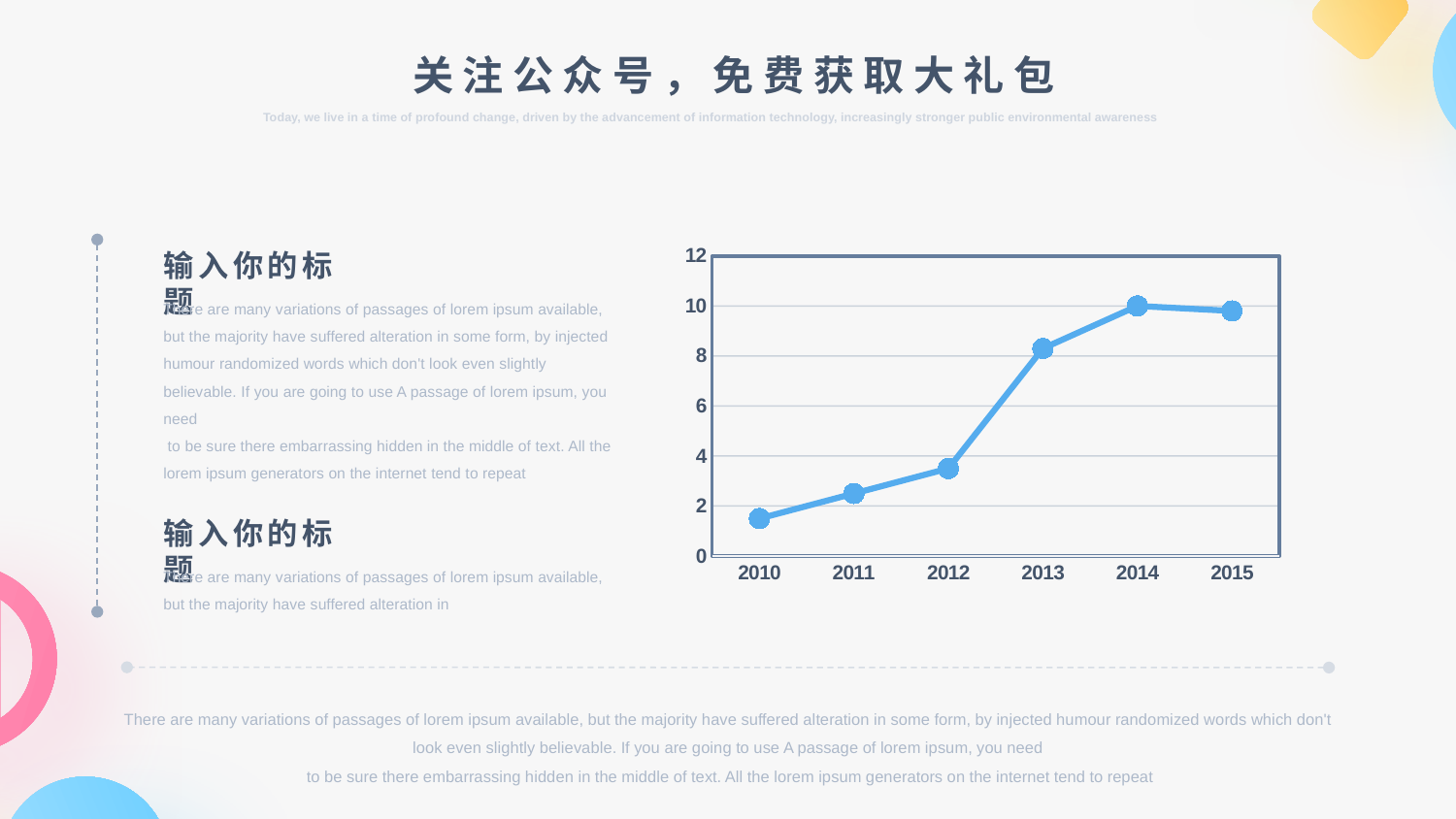

关注公众号，免费获取大礼包
Today, we live in a time of profound change, driven by the advancement of information technology, increasingly stronger public environmental awareness

### Chart

| Category | Series 1 |
|---|---|
| 2010 | 1.5 |
| 2011 | 2.5 |
| 2012 | 3.5 |
| 2013 | 8.3 |
| 2014 | 10.0 |
| 2015 | 9.8 |
输入你的标题
There are many variations of passages of lorem ipsum available, but the majority have suffered alteration in some form, by injected humour randomized words which don't look even slightly believable. If you are going to use A passage of lorem ipsum, you need
 to be sure there embarrassing hidden in the middle of text. All the lorem ipsum generators on the internet tend to repeat
输入你的标题
There are many variations of passages of lorem ipsum available, but the majority have suffered alteration in
There are many variations of passages of lorem ipsum available, but the majority have suffered alteration in some form, by injected humour randomized words which don't look even slightly believable. If you are going to use A passage of lorem ipsum, you need
 to be sure there embarrassing hidden in the middle of text. All the lorem ipsum generators on the internet tend to repeat